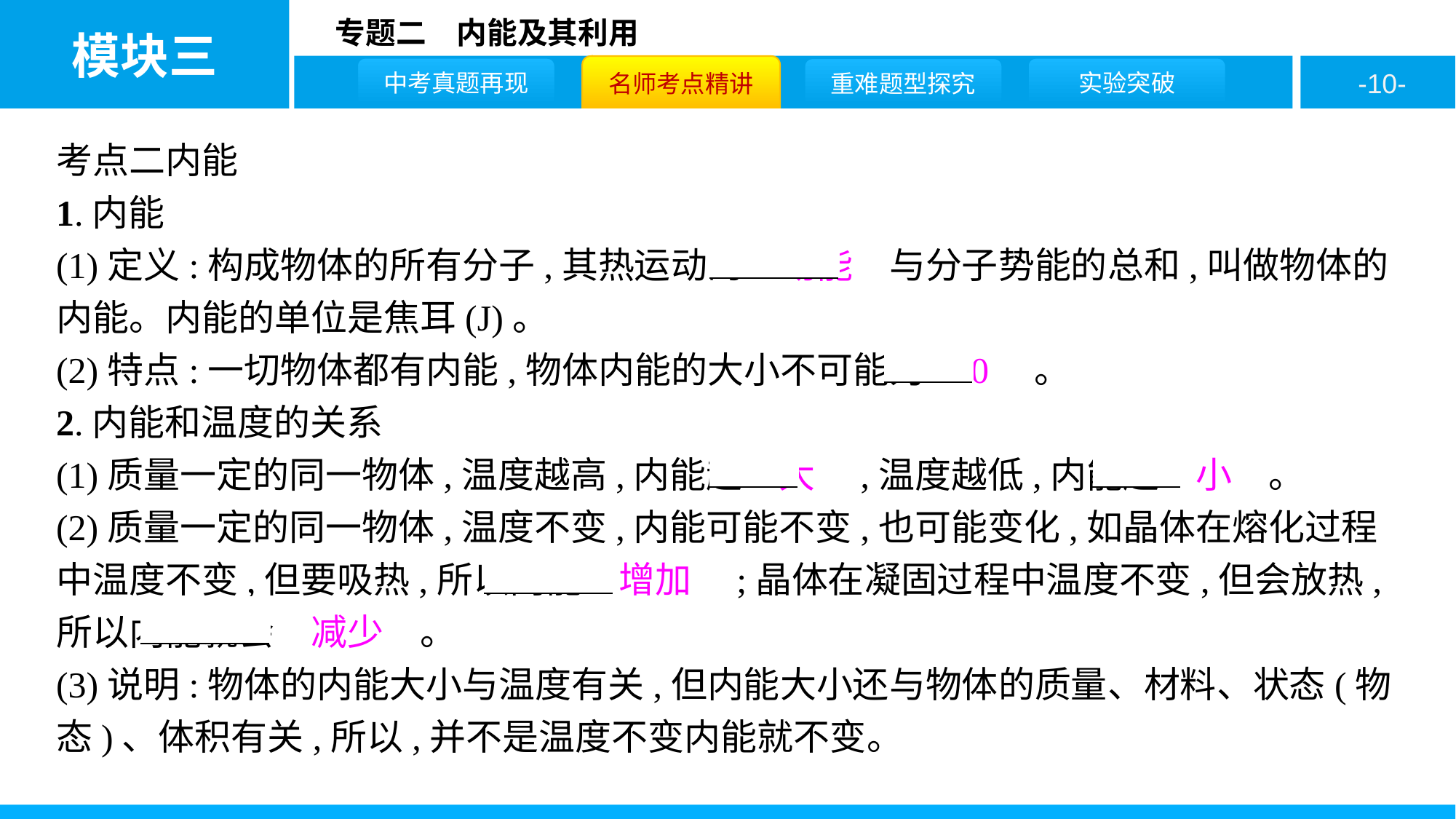

考点二内能
1.内能
(1)定义:构成物体的所有分子,其热运动的　动能　与分子势能的总和,叫做物体的内能。内能的单位是焦耳(J)。
(2)特点:一切物体都有内能,物体内能的大小不可能为　0　。
2.内能和温度的关系
(1)质量一定的同一物体,温度越高,内能越　大　,温度越低,内能越　小　。
(2)质量一定的同一物体,温度不变,内能可能不变,也可能变化,如晶体在熔化过程中温度不变,但要吸热,所以内能　增加　;晶体在凝固过程中温度不变,但会放热,所以内能就会　减少　。
(3)说明:物体的内能大小与温度有关,但内能大小还与物体的质量、材料、状态(物态)、体积有关,所以,并不是温度不变内能就不变。